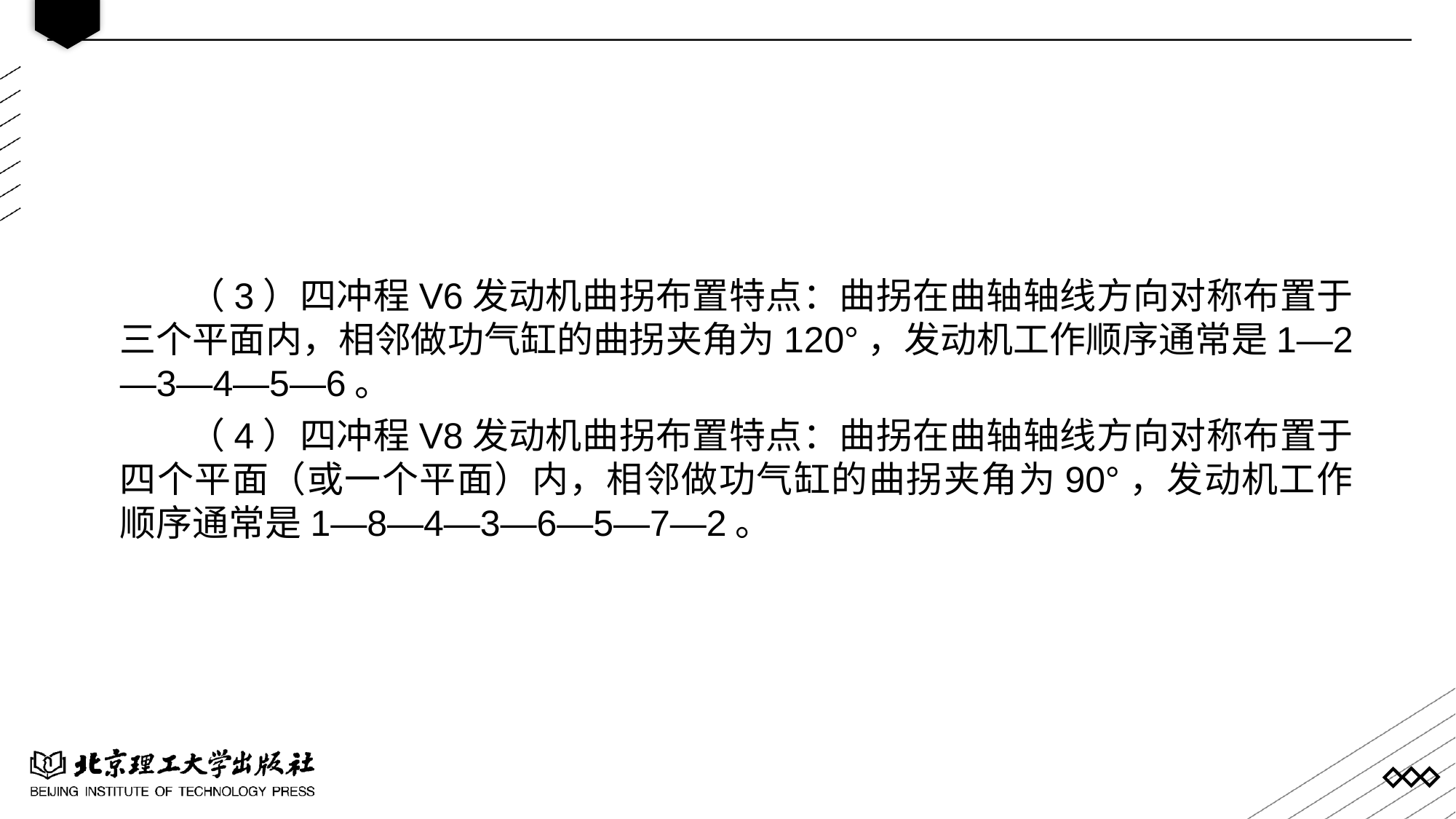

（3）四冲程V6发动机曲拐布置特点：曲拐在曲轴轴线方向对称布置于三个平面内，相邻做功气缸的曲拐夹角为120°，发动机工作顺序通常是1—2—3—4—5—6。
（4）四冲程V8发动机曲拐布置特点：曲拐在曲轴轴线方向对称布置于四个平面（或一个平面）内，相邻做功气缸的曲拐夹角为90°，发动机工作顺序通常是1—8—4—3—6—5—7—2。